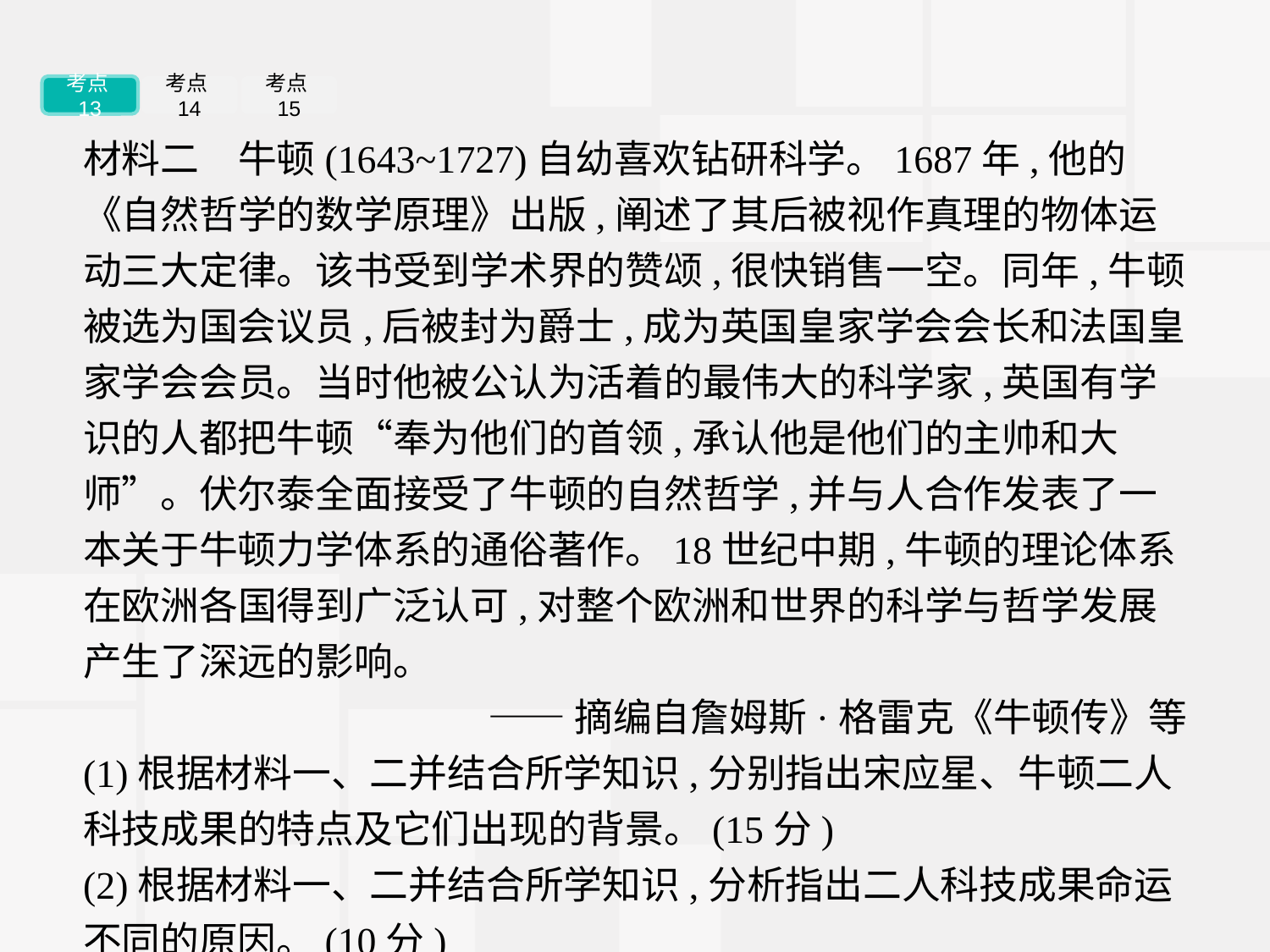

考点13
考点14
考点15
材料二　牛顿(1643~1727)自幼喜欢钻研科学。1687年,他的《自然哲学的数学原理》出版,阐述了其后被视作真理的物体运动三大定律。该书受到学术界的赞颂,很快销售一空。同年,牛顿被选为国会议员,后被封为爵士,成为英国皇家学会会长和法国皇家学会会员。当时他被公认为活着的最伟大的科学家,英国有学识的人都把牛顿“奉为他们的首领,承认他是他们的主帅和大师”。伏尔泰全面接受了牛顿的自然哲学,并与人合作发表了一本关于牛顿力学体系的通俗著作。18世纪中期,牛顿的理论体系在欧洲各国得到广泛认可,对整个欧洲和世界的科学与哲学发展产生了深远的影响。
——摘编自詹姆斯·格雷克《牛顿传》等
(1)根据材料一、二并结合所学知识,分别指出宋应星、牛顿二人科技成果的特点及它们出现的背景。(15分)
(2)根据材料一、二并结合所学知识,分析指出二人科技成果命运不同的原因。(10分)